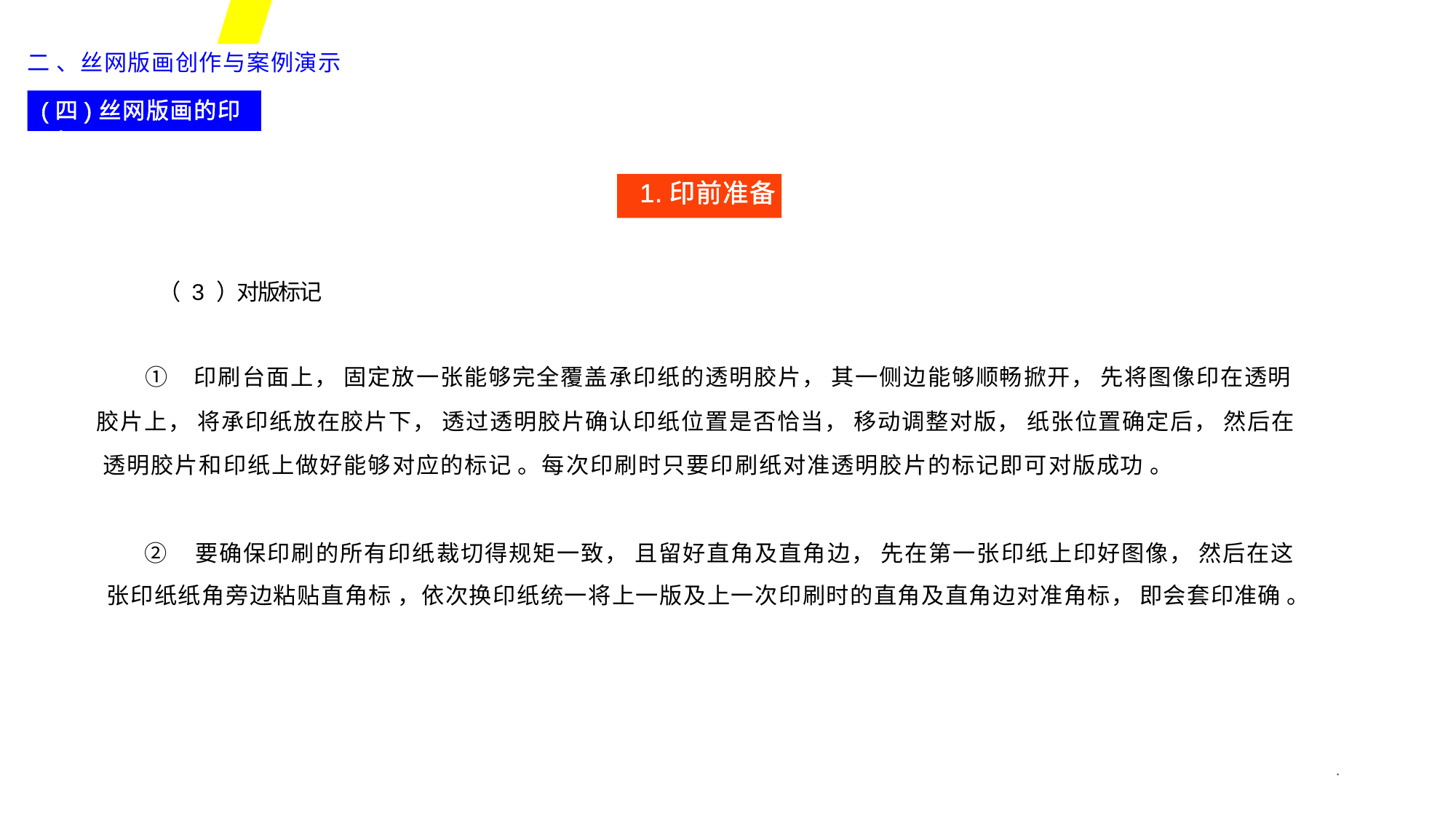

二 、丝网版画创作与案例演示

(四)丝网版画的印刷

1.印前准备

（ 3 ）对版标记

①   印刷台面上， 固定放一张能够完全覆盖承印纸的透明胶片， 其一侧边能够顺畅掀开， 先将图像印在透明
胶片上， 将承印纸放在胶片下， 透过透明胶片确认印纸位置是否恰当， 移动调整对版， 纸张位置确定后， 然后在    透明胶片和印纸上做好能够对应的标记 。每次印刷时只要印刷纸对准透明胶片的标记即可对版成功 。

②    要确保印刷的所有印纸裁切得规矩一致， 且留好直角及直角边， 先在第一张印纸上印好图像， 然后在这
张印纸纸角旁边粘贴直角标 ，依次换印纸统一将上一版及上一次印刷时的直角及直角边对准角标， 即会套印准确 。

*